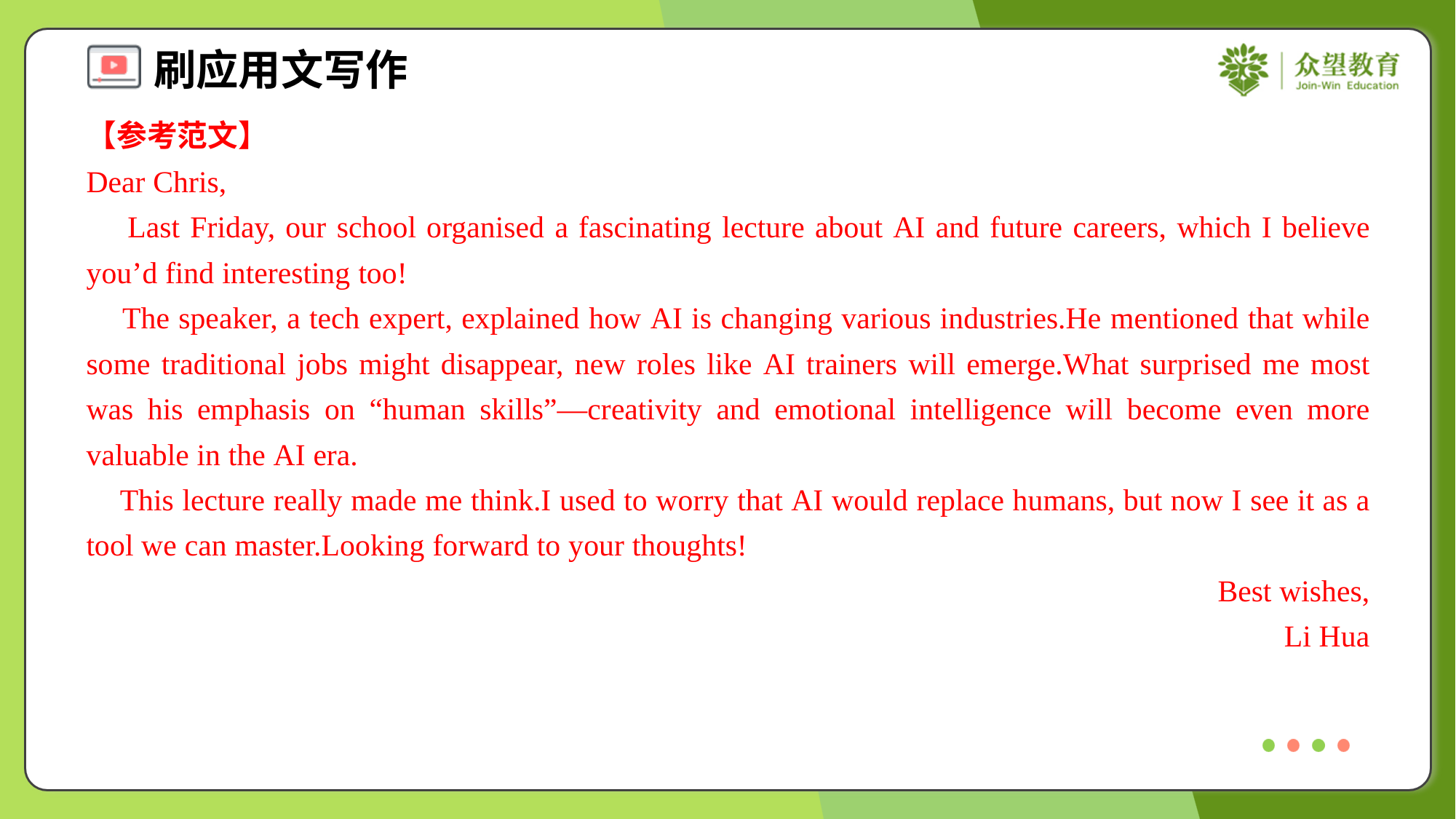

【参考范文】
Dear Chris,
    Last Friday, our school organised a fascinating lecture about AI and future careers, which I believe you’d find interesting too!
    The speaker, a tech expert, explained how AI is changing various industries.He mentioned that while some traditional jobs might disappear, new roles like AI trainers will emerge.What surprised me most was his emphasis on “human skills”—creativity and emotional intelligence will become even more valuable in the AI era.
    This lecture really made me think.I used to worry that AI would replace humans, but now I see it as a tool we can master.Looking forward to your thoughts!
Best wishes,
Li Hua